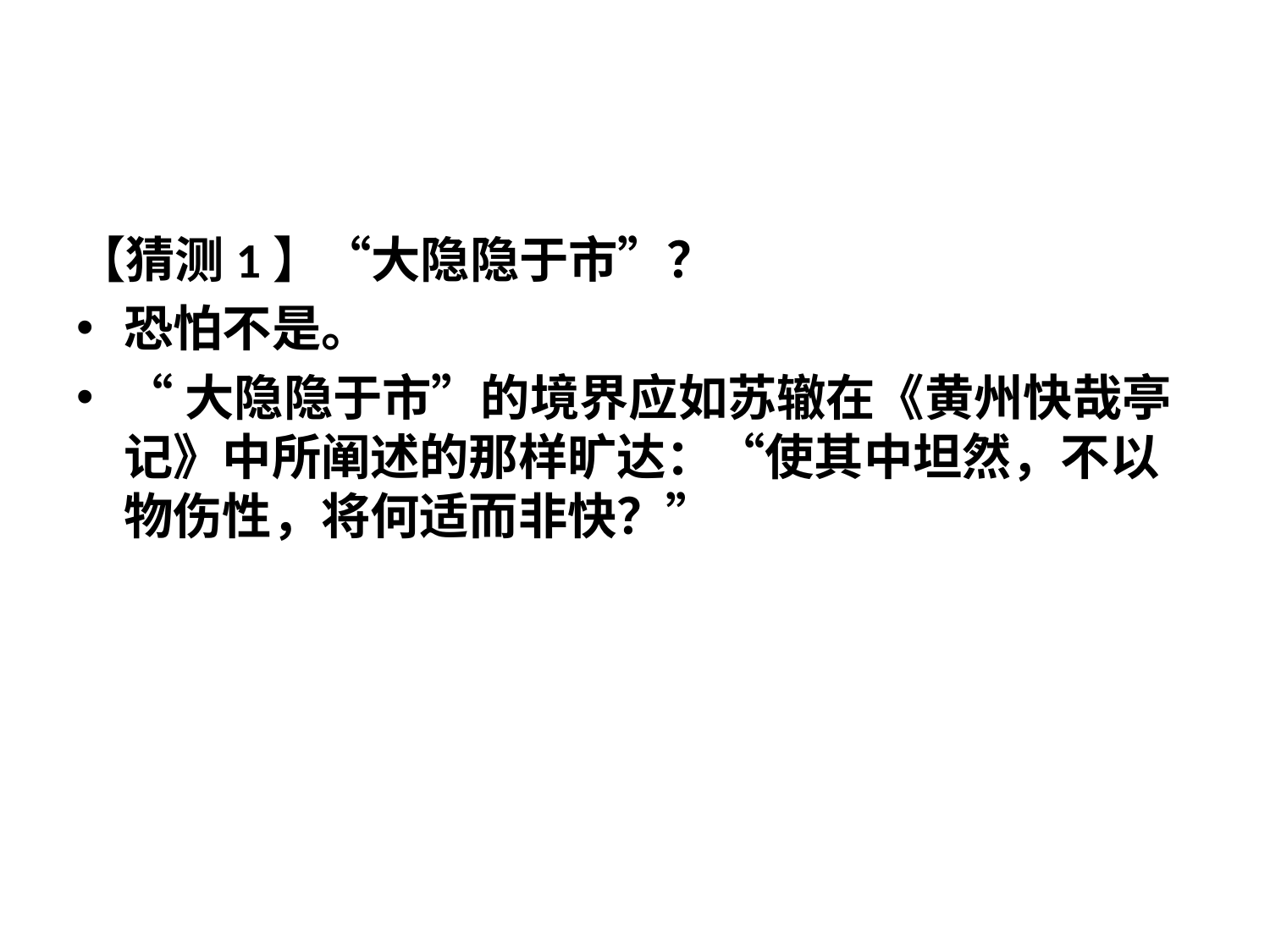

#
【猜测1】“大隐隐于市”？
恐怕不是。
“大隐隐于市”的境界应如苏辙在《黄州快哉亭记》中所阐述的那样旷达：“使其中坦然，不以物伤性，将何适而非快？”